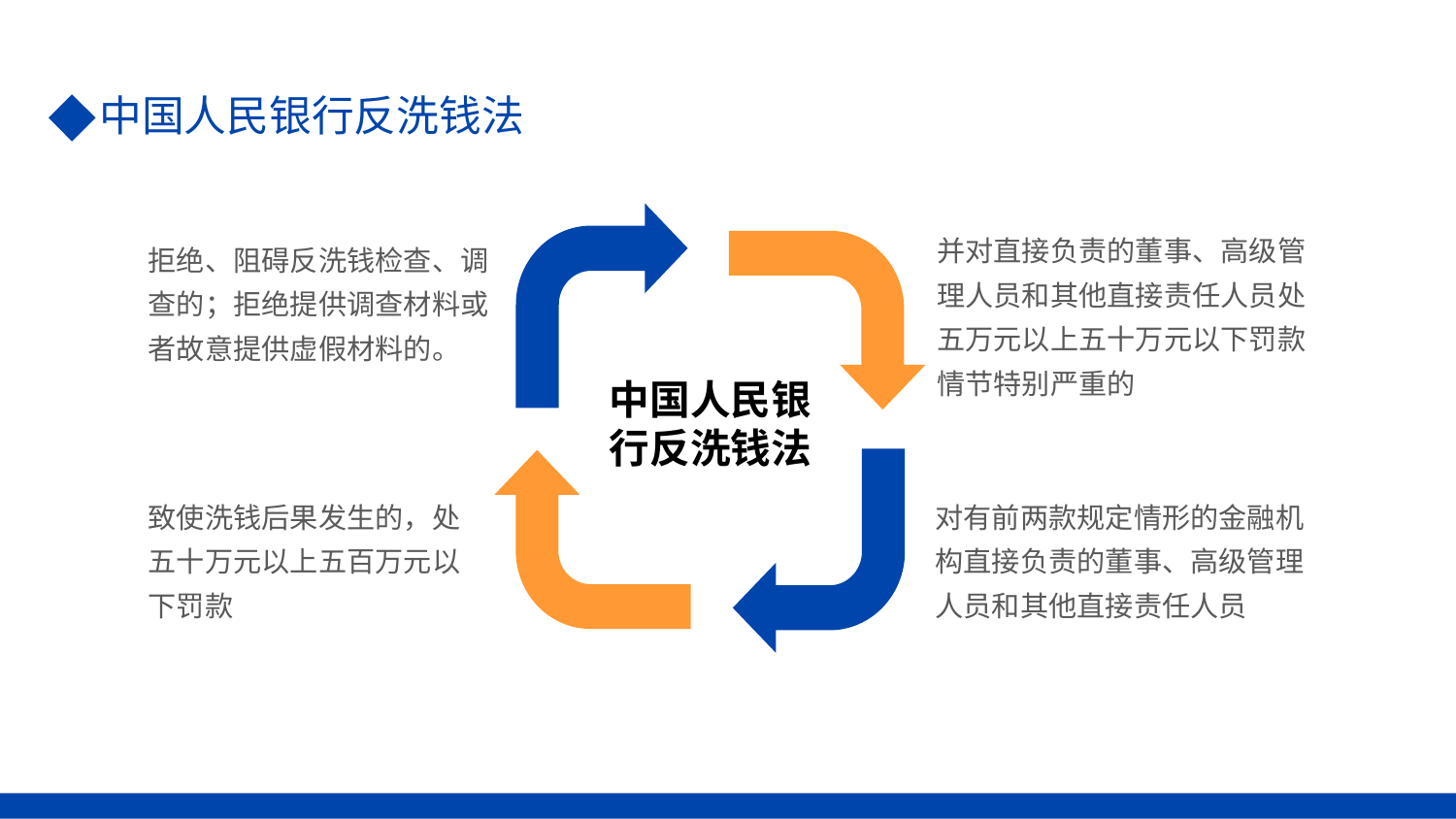

中国人民银行反洗钱法

并对直接负责的董事、高级管理人员和其他直接责任人员处五万元以上五十万元以下罚款情节特别严重的

拒绝、阻碍反洗钱检查、调查的；拒绝提供调查材料或者故意提供虚假材料的。

中国人民银行反洗钱法

致使洗钱后果发生的，处五十万元以上五百万元以下罚款
对有前两款规定情形的金融机构直接负责的董事、高级管理人员和其他直接责任人员